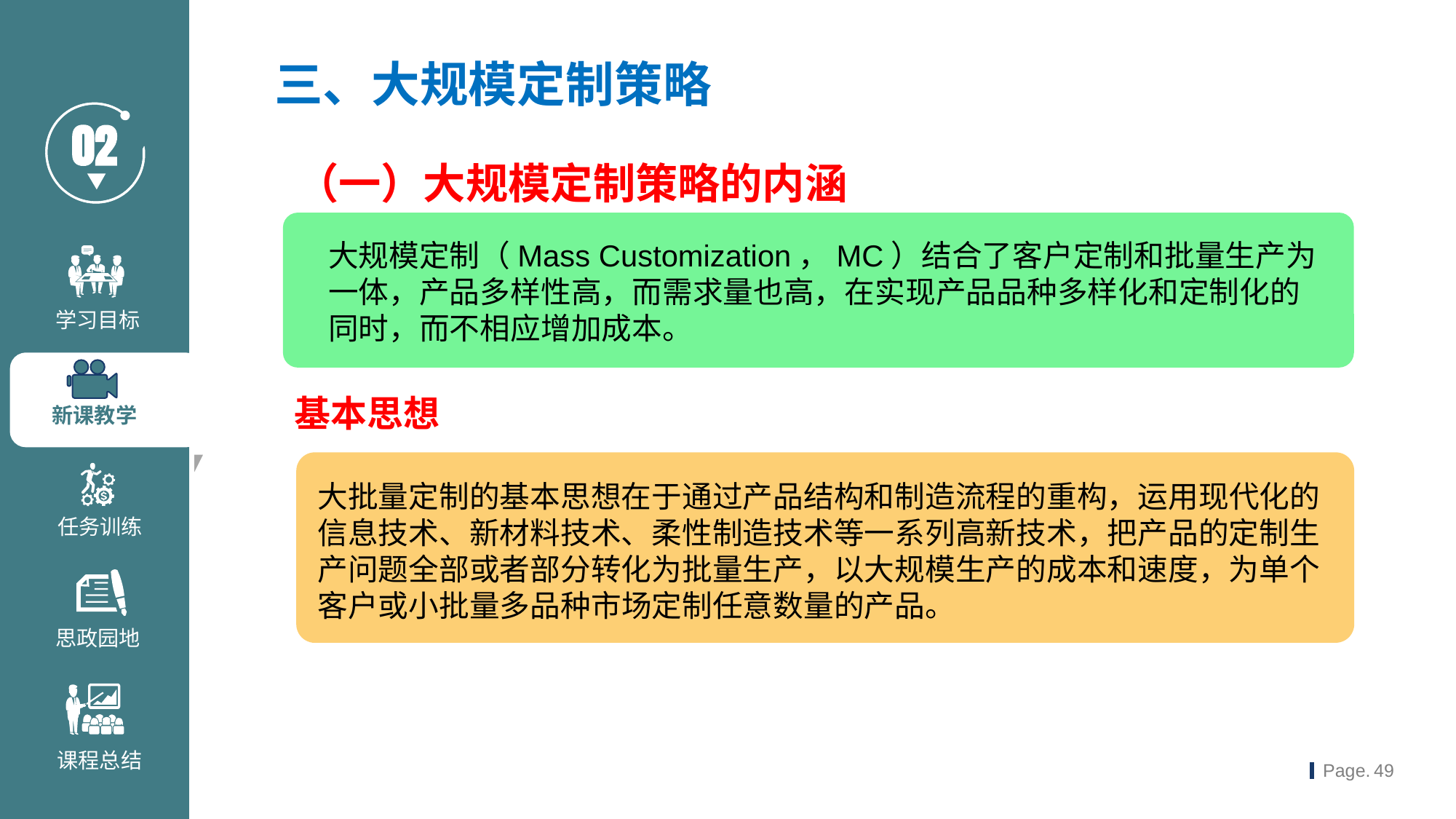

三、大规模定制策略
（一）大规模定制策略的内涵

大规模定制（Mass Customization，MC）结合了客户定制和批量生产为一体，产品多样性高，而需求量也高，在实现产品品种多样化和定制化的同时，而不相应增加成本。

基本思想

大批量定制的基本思想在于通过产品结构和制造流程的重构，运用现代化的信息技术、新材料技术、柔性制造技术等一系列高新技术，把产品的定制生产问题全部或者部分转化为批量生产，以大规模生产的成本和速度，为单个客户或小批量多品种市场定制任意数量的产品。